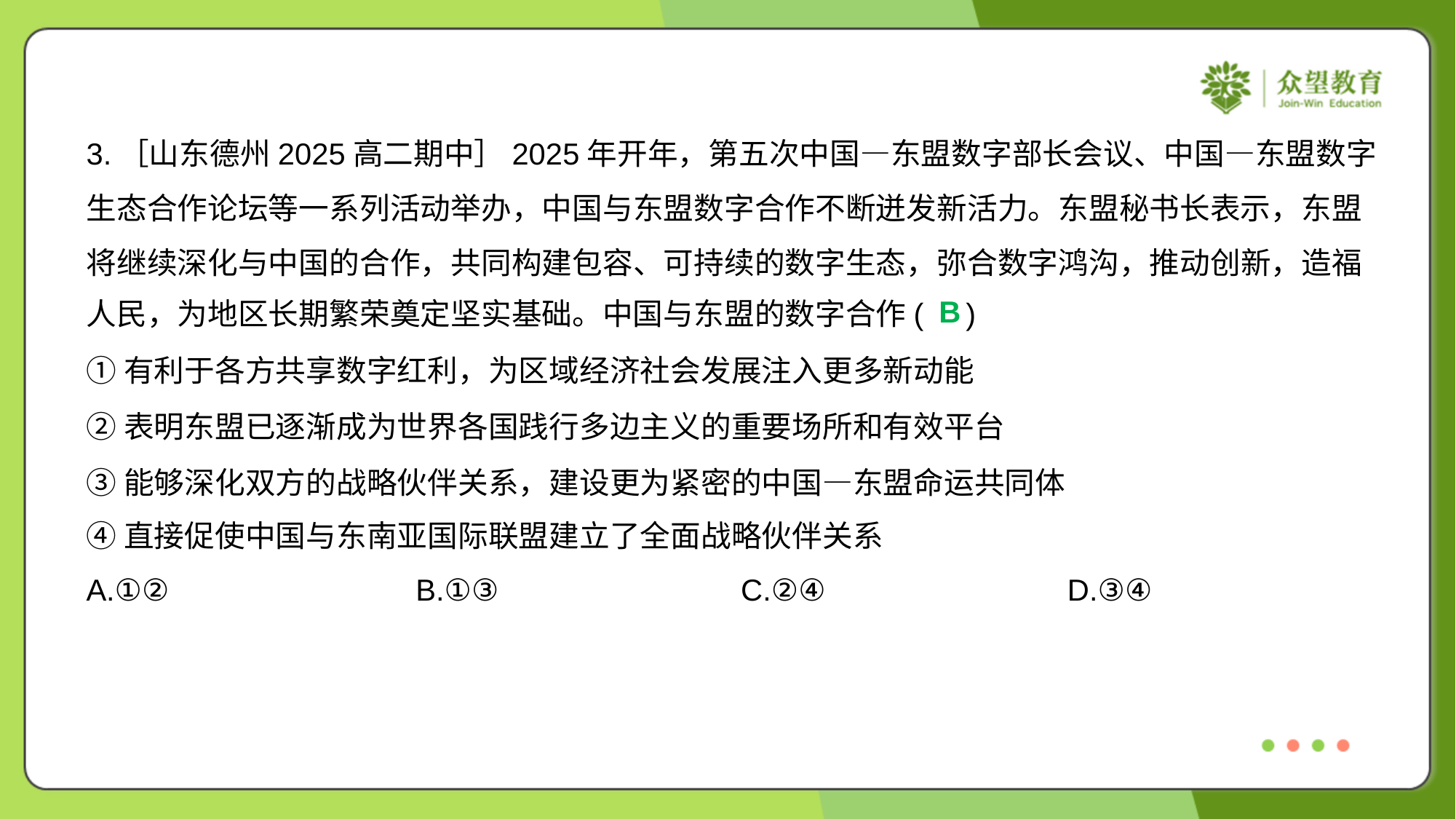

3.［山东德州2025高二期中］2025年开年，第五次中国—东盟数字部长会议、中国—东盟数字
生态合作论坛等一系列活动举办，中国与东盟数字合作不断迸发新活力。东盟秘书长表示，东盟
将继续深化与中国的合作，共同构建包容、可持续的数字生态，弥合数字鸿沟，推动创新，造福
人民，为地区长期繁荣奠定坚实基础。中国与东盟的数字合作(     )
B
①有利于各方共享数字红利，为区域经济社会发展注入更多新动能
②表明东盟已逐渐成为世界各国践行多边主义的重要场所和有效平台
③能够深化双方的战略伙伴关系，建设更为紧密的中国—东盟命运共同体
④直接促使中国与东南亚国际联盟建立了全面战略伙伴关系
A.①②	B.①③	C.②④	D.③④